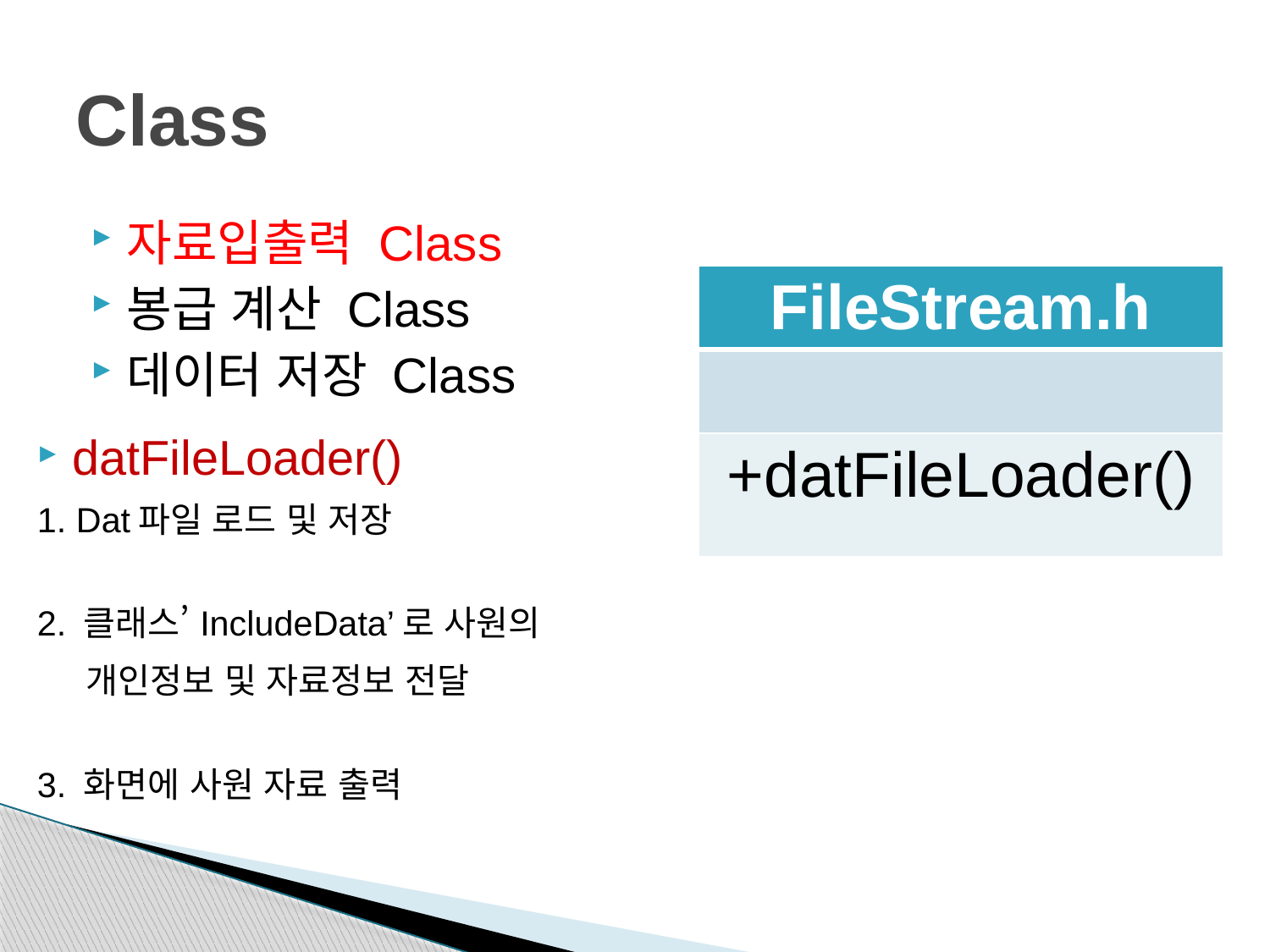

# Class
자료입출력 Class
봉급 계산 Class
데이터 저장 Class
| FileStream.h |
| --- |
|  |
| +datFileLoader() |
datFileLoader()
1. Dat파일 로드 및 저장

2. 클래스’IncludeData’로 사원의
    개인정보 및 자료정보 전달

3. 화면에 사원 자료 출력